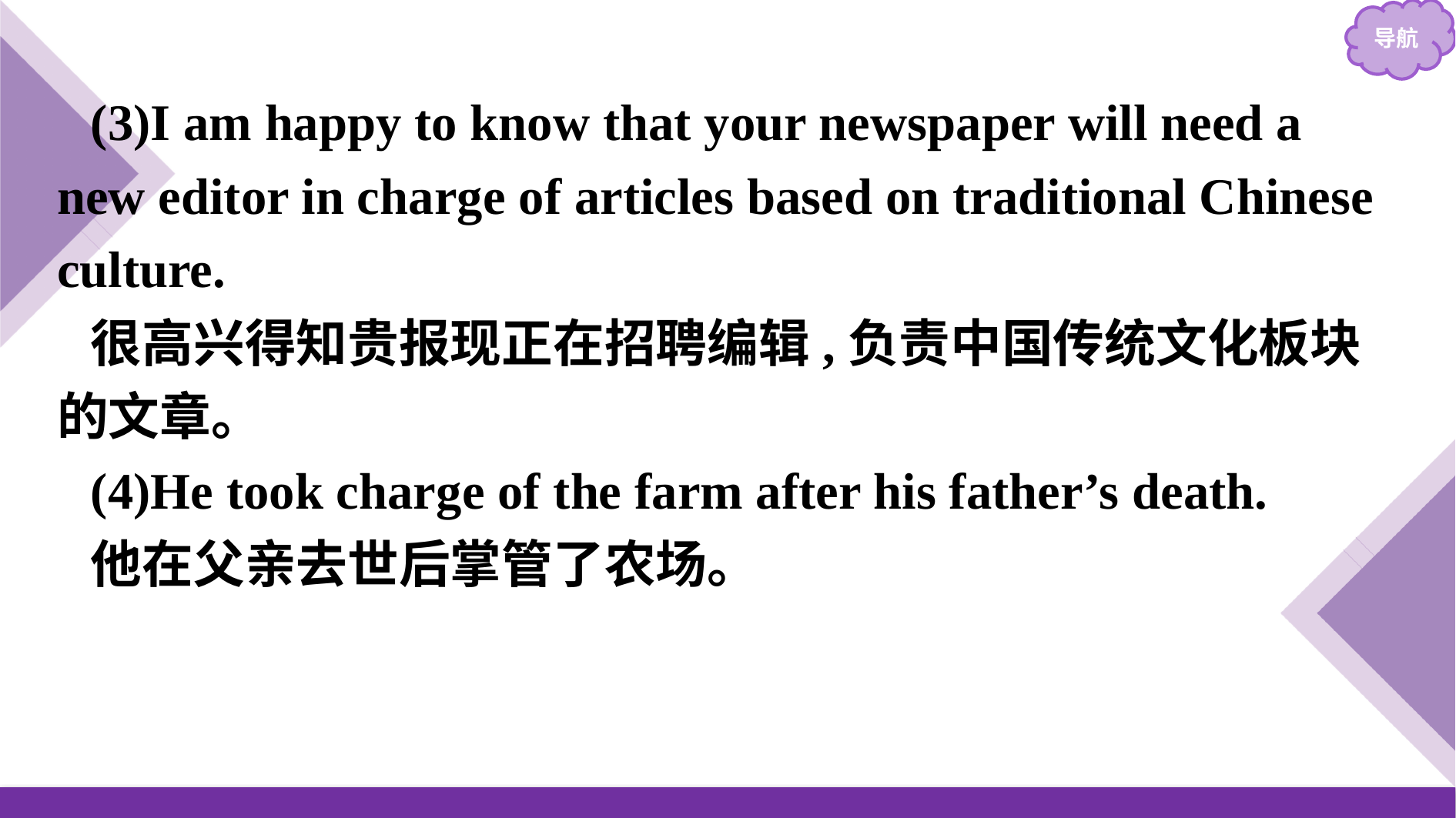

(3)I am happy to know that your newspaper will need a new editor in charge of articles based on traditional Chinese culture.
很高兴得知贵报现正在招聘编辑,负责中国传统文化板块的文章。
(4)He took charge of the farm after his father’s death.
他在父亲去世后掌管了农场。